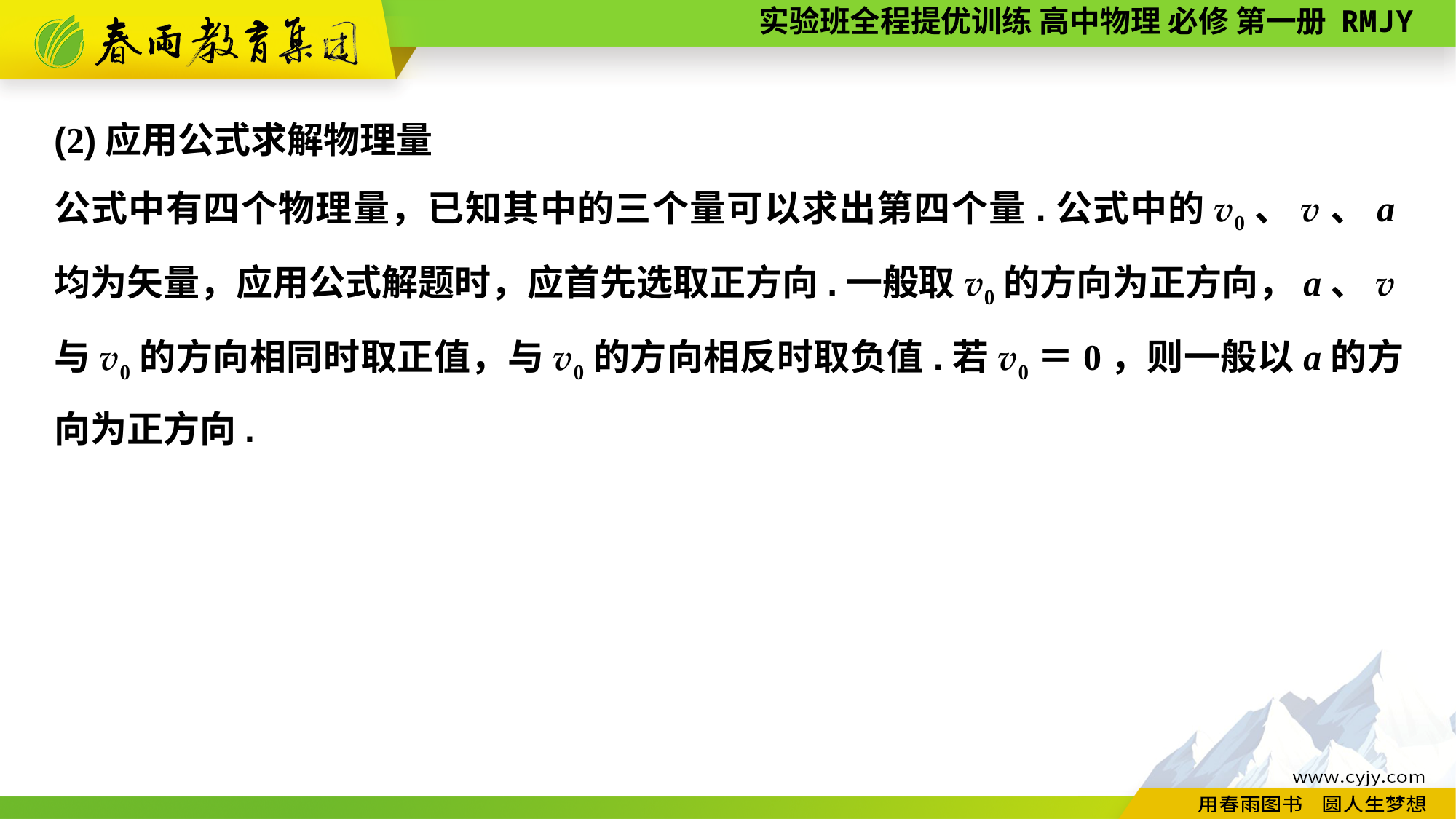

(2)应用公式求解物理量
公式中有四个物理量，已知其中的三个量可以求出第四个量.公式中的v0、v、a均为矢量，应用公式解题时，应首先选取正方向.一般取v0的方向为正方向，a、v与v0的方向相同时取正值，与v0的方向相反时取负值.若v0＝0，则一般以a的方向为正方向.